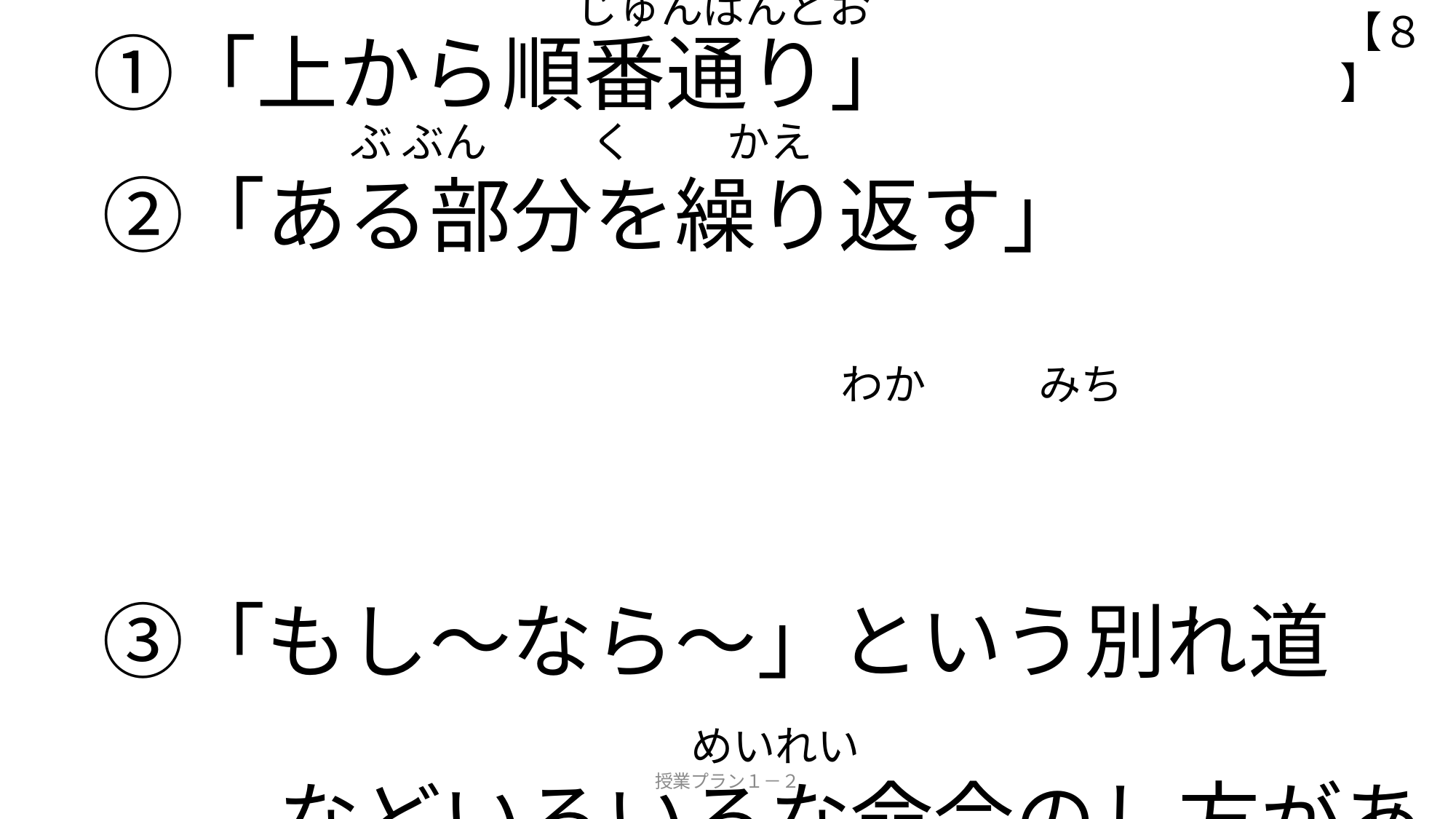

【８】
# プログラムは・・・ 　 　　　　　　　　　　　     じゅんばんどお 　①「上から順番通り」 ぶ ぶん           く          かえ 　②「ある部分を繰り返す」　　　　　 わか　  　 みち　　　　                                                                               　　　　　　　　　　　　　　　　　　　　　　　　　　　　　　　　　　　　　　　　　　　　　　　　　　　　　　　　　　　　　　　　　　　　　　　　　　　　　　　　　　　　　　　　　　　　　　　　　　　 　③「もし～なら～」という別れ道 めいれい 　　　　などいろいろな命令のし方がある
授業プラン１－２